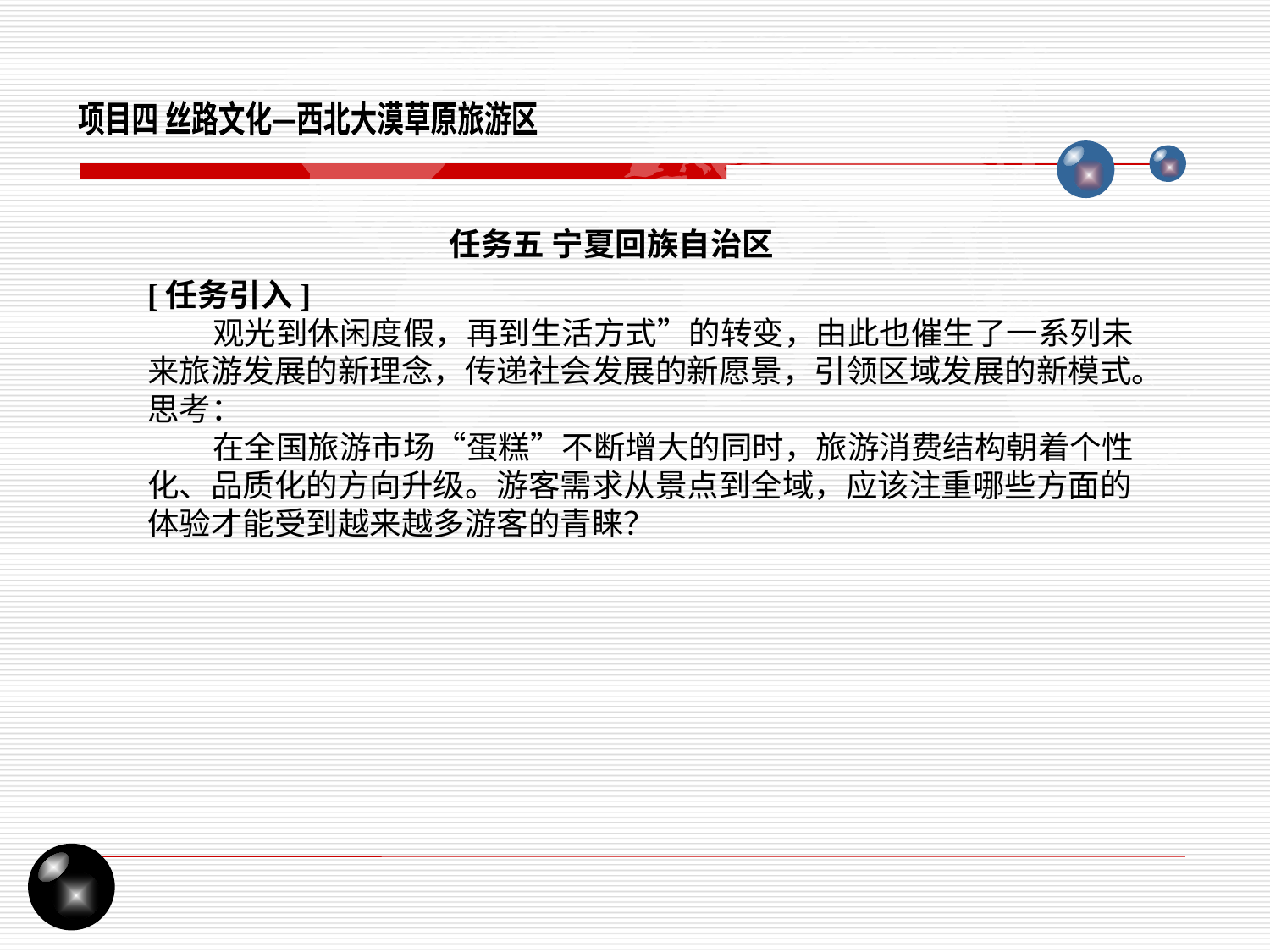

项目四 丝路文化—西北大漠草原旅游区
任务五 宁夏回族自治区
[任务引入]
        观光到休闲度假，再到生活方式”的转变，由此也催生了一系列未来旅游发展的新理念，传递社会发展的新愿景，引领区域发展的新模式。
思考：
        在全国旅游市场“蛋糕”不断增大的同时，旅游消费结构朝着个性化、品质化的方向升级。游客需求从景点到全域，应该注重哪些方面的体验才能受到越来越多游客的青睐？